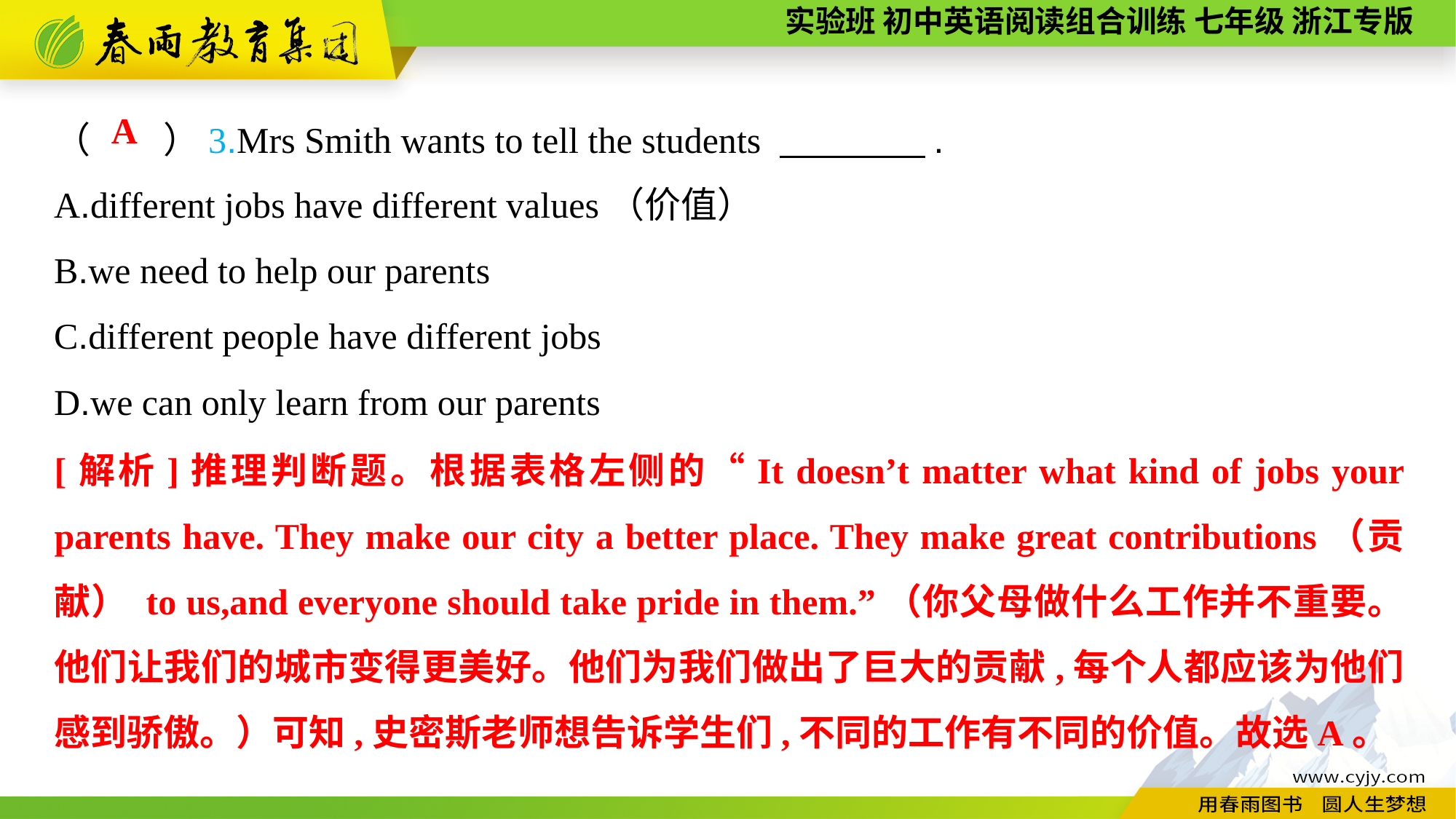

（　　）3.Mrs Smith wants to tell the students 　　　　.
A.different jobs have different values（价值）
B.we need to help our parents
C.different people have different jobs
D.we can only learn from our parents
A
[解析]推理判断题。根据表格左侧的“It doesn’t matter what kind of jobs your parents have. They make our city a better place. They make great contributions（贡献） to us,and everyone should take pride in them.”（你父母做什么工作并不重要。他们让我们的城市变得更美好。他们为我们做出了巨大的贡献,每个人都应该为他们感到骄傲。）可知,史密斯老师想告诉学生们,不同的工作有不同的价值。故选A。